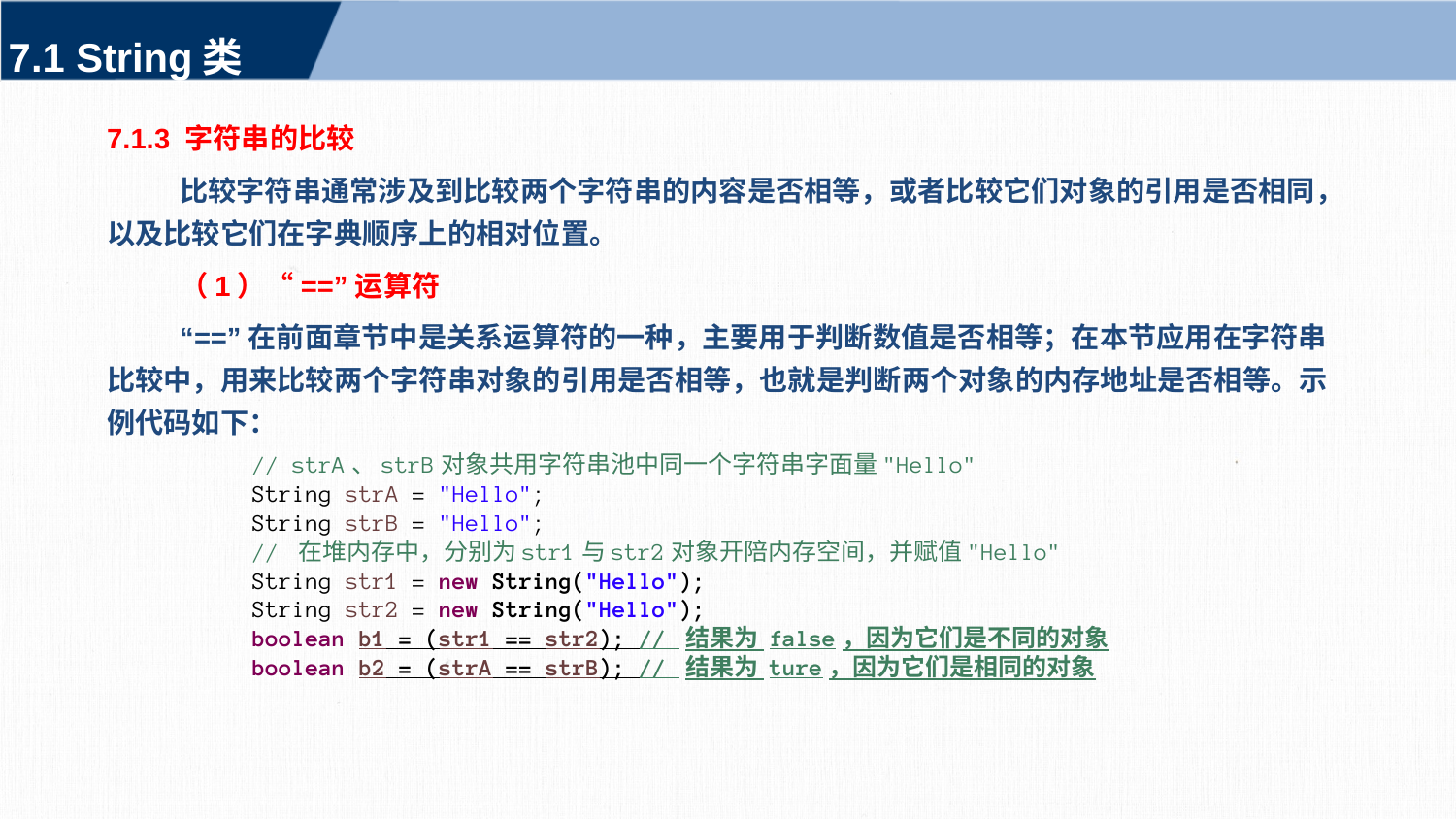

7.1 String类

7.1.3 字符串的比较
比较字符串通常涉及到比较两个字符串的内容是否相等，或者比较它们对象的引用是否相同，以及比较它们在字典顺序上的相对位置。
（1）“==”运算符
“==”在前面章节中是关系运算符的一种，主要用于判断数值是否相等；在本节应用在字符串比较中，用来比较两个字符串对象的引用是否相等，也就是判断两个对象的内存地址是否相等。示例代码如下：
// strA、strB对象共用字符串池中同一个字符串字面量"Hello"
String strA = "Hello";
String strB = "Hello";
// 在堆内存中，分别为str1与str2对象开陪内存空间，并赋值"Hello"
String str1 = new String("Hello");
String str2 = new String("Hello");
boolean b1 = (str1 == str2); // 结果为 false，因为它们是不同的对象
boolean b2 = (strA == strB); // 结果为 ture，因为它们是相同的对象